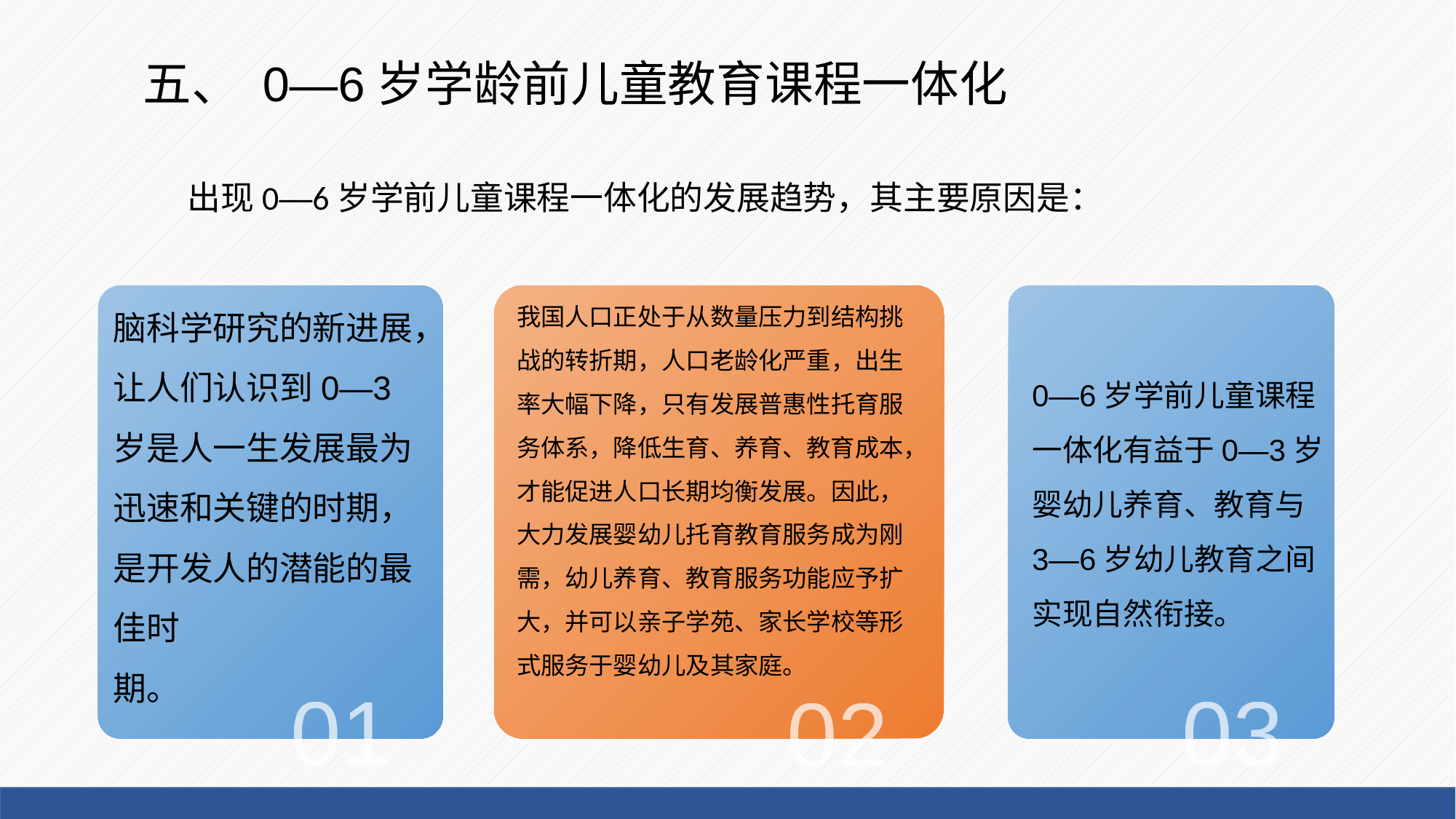

# 五、 0—6岁学龄前儿童教育课程一体化
出现0—6岁学前儿童课程一体化的发展趋势，其主要原因是：

我国人口正处于从数量压力到结构挑战的转折期，人口老龄化严重，出生率大幅下降，只有发展普惠性托育服务体系，降低生育、养育、教育成本，才能促进人口长期均衡发展。因此，大力发展婴幼儿托育教育服务成为刚需，幼儿养育、教育服务功能应予扩大，并可以亲子学苑、家长学校等形式服务于婴幼儿及其家庭。
0—6岁学前儿童课程一体化有益于0—3岁婴幼儿养育、教育与3—6岁幼儿教育之间实现自然衔接。
脑科学研究的新进展，让人们认识到0—3岁是人一生发展最为迅速和关键的时期，是开发人的潜能的最佳时
期。
01
03
02